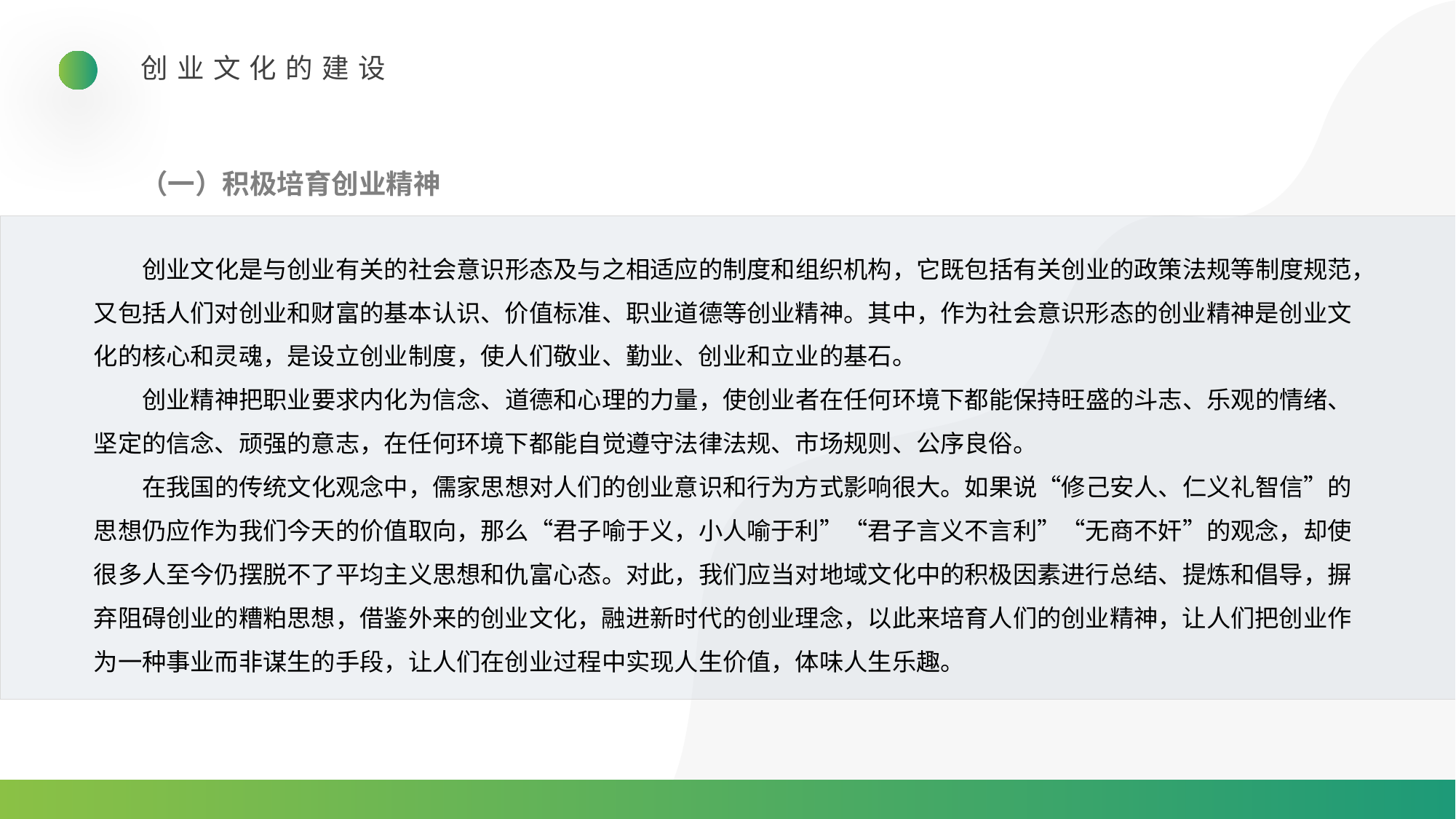

创业文化的建设
（一）积极培育创业精神

创业文化是与创业有关的社会意识形态及与之相适应的制度和组织机构，它既包括有关创业的政策法规等制度规范，又包括人们对创业和财富的基本认识、价值标准、职业道德等创业精神。其中，作为社会意识形态的创业精神是创业文化的核心和灵魂，是设立创业制度，使人们敬业、勤业、创业和立业的基石。
创业精神把职业要求内化为信念、道德和心理的力量，使创业者在任何环境下都能保持旺盛的斗志、乐观的情绪、坚定的信念、顽强的意志，在任何环境下都能自觉遵守法律法规、市场规则、公序良俗。
在我国的传统文化观念中，儒家思想对人们的创业意识和行为方式影响很大。如果说“修己安人、仁义礼智信”的思想仍应作为我们今天的价值取向，那么“君子喻于义，小人喻于利”“君子言义不言利”“无商不奸”的观念，却使很多人至今仍摆脱不了平均主义思想和仇富心态。对此，我们应当对地域文化中的积极因素进行总结、提炼和倡导，摒弃阻碍创业的糟粕思想，借鉴外来的创业文化，融进新时代的创业理念，以此来培育人们的创业精神，让人们把创业作为一种事业而非谋生的手段，让人们在创业过程中实现人生价值，体味人生乐趣。